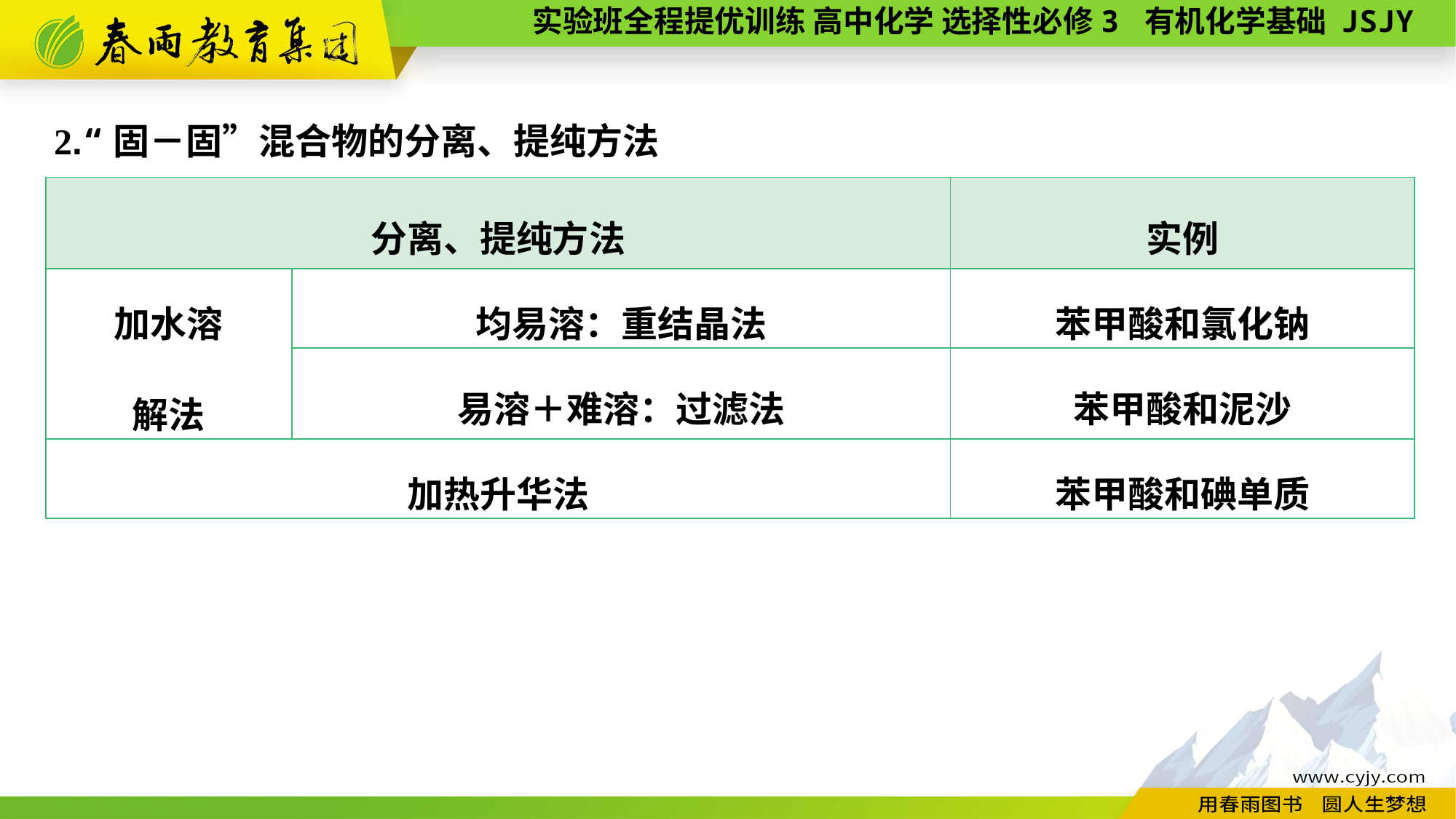

2.“固－固”混合物的分离、提纯方法
| 分离、提纯方法 |  | 实例 |
| --- | --- | --- |
| 加水溶 解法 | 均易溶：重结晶法 | 苯甲酸和氯化钠 |
|  | 易溶＋难溶：过滤法 | 苯甲酸和泥沙 |
| 加热升华法 |  | 苯甲酸和碘单质 |